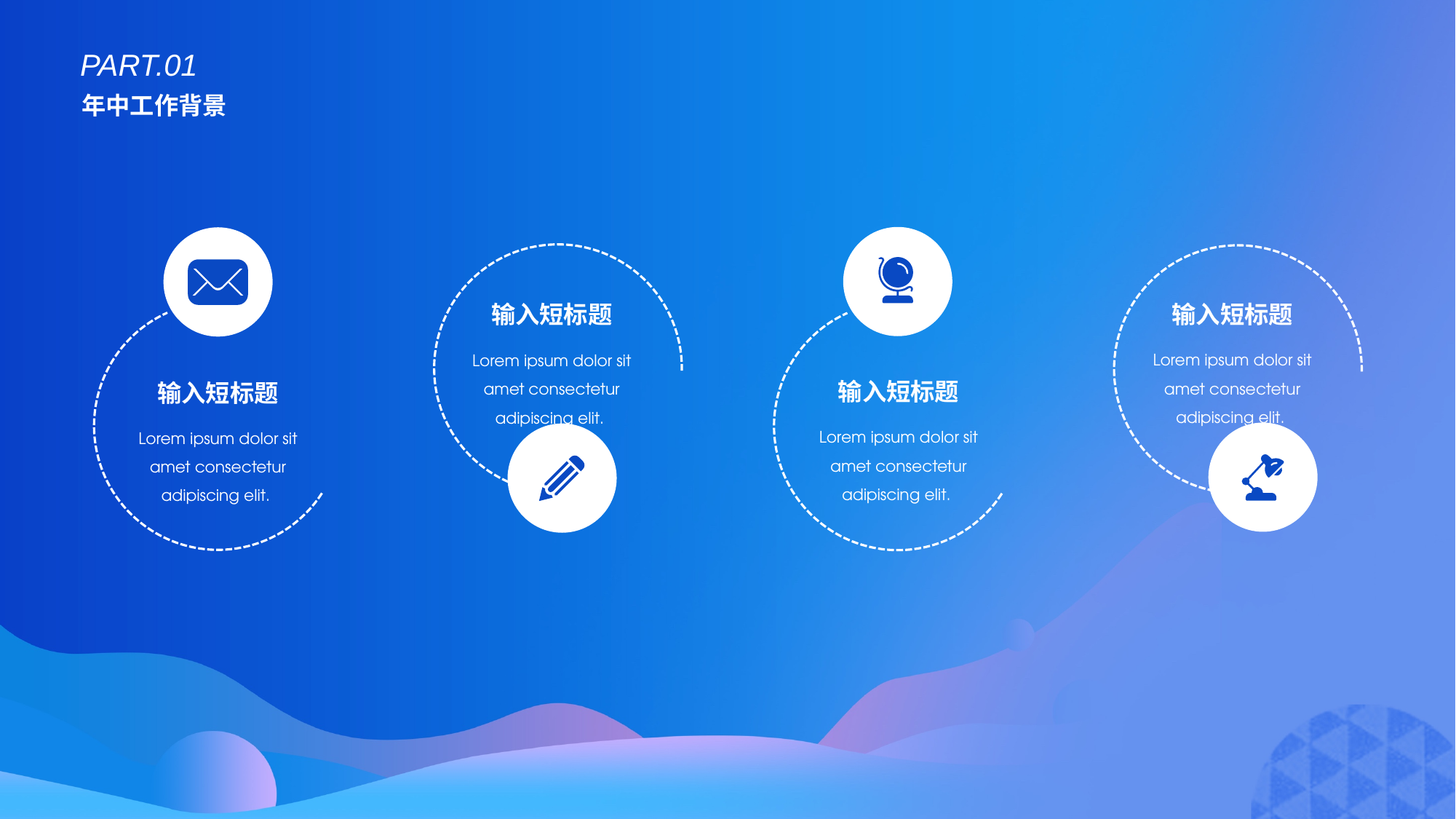

PART.01
年中工作背景

输入短标题
Lorem ipsum dolor sit amet consectetur adipiscing elit.

输入短标题
Lorem ipsum dolor sit amet consectetur adipiscing elit.

输入短标题
Lorem ipsum dolor sit amet consectetur adipiscing elit.

输入短标题
Lorem ipsum dolor sit amet consectetur adipiscing elit.